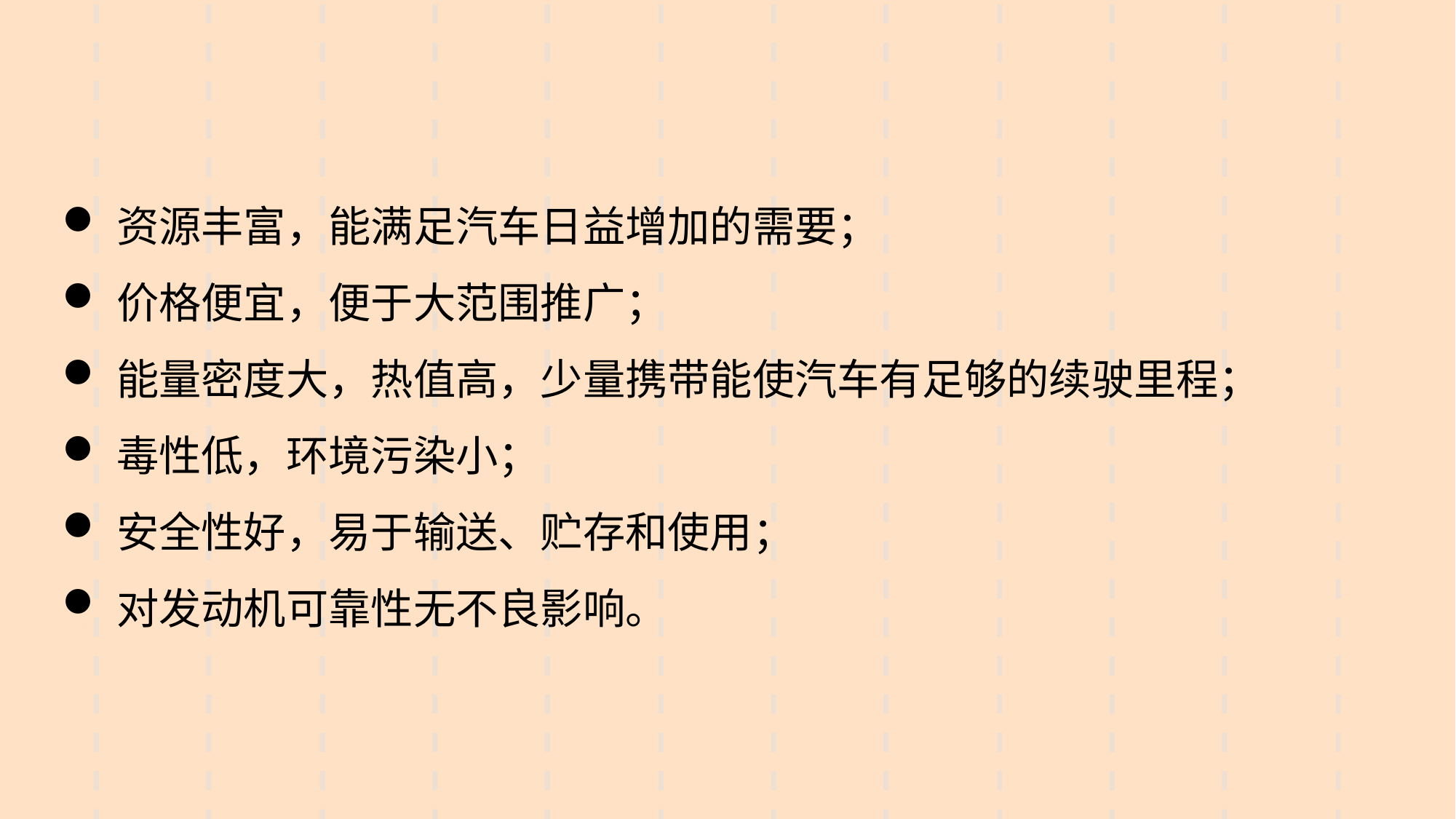

资源丰富，能满足汽车日益增加的需要；
价格便宜，便于大范围推广；
能量密度大，热值高，少量携带能使汽车有足够的续驶里程；
毒性低，环境污染小；
安全性好，易于输送、贮存和使用；
对发动机可靠性无不良影响。